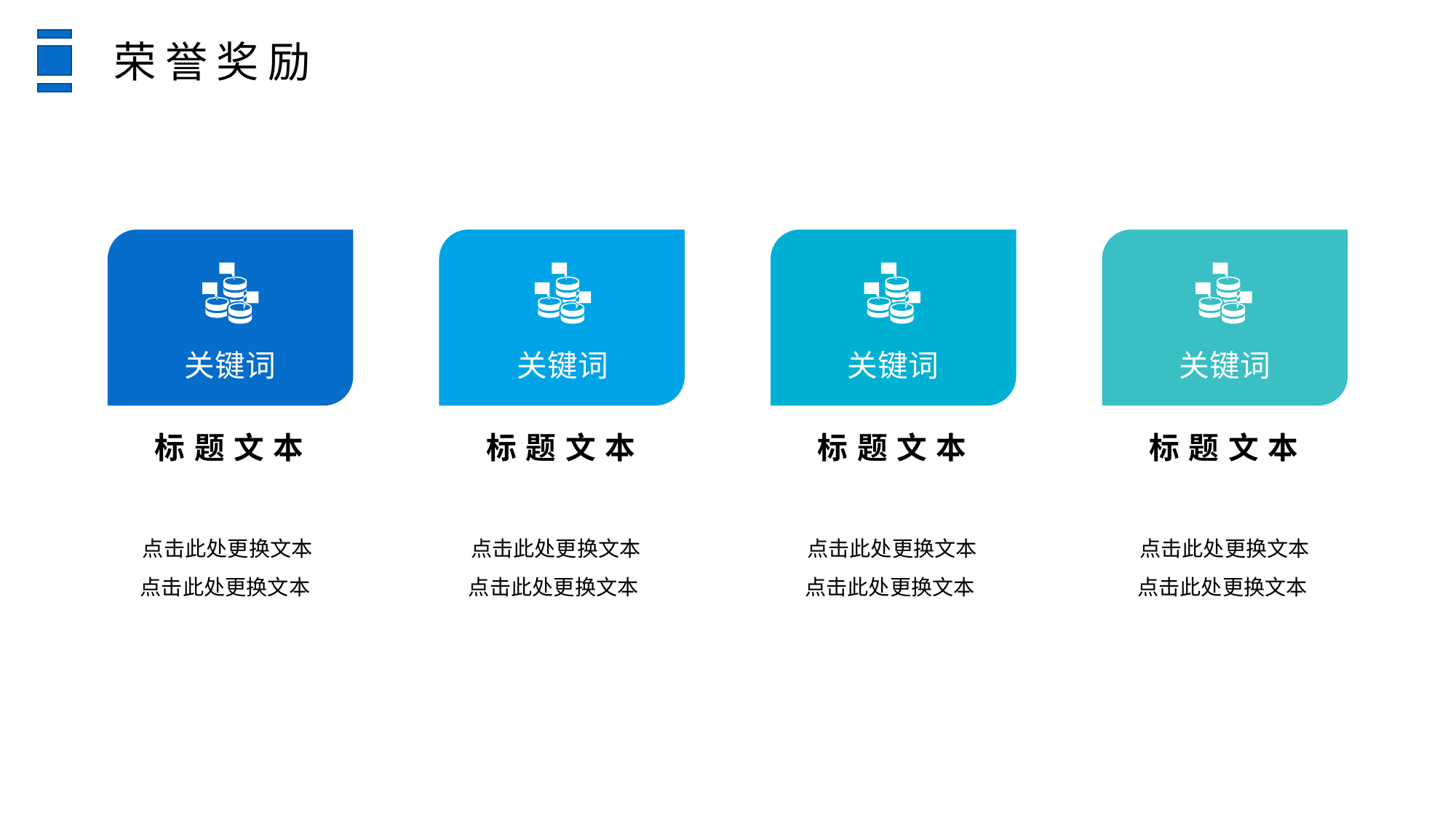

荣誉奖励

关键词
关键词
关键词
关键词
标题文本
标题文本
标题文本
标题文本
点击此处更换文本 点击此处更换文本
点击此处更换文本 点击此处更换文本
点击此处更换文本 点击此处更换文本
点击此处更换文本 点击此处更换文本